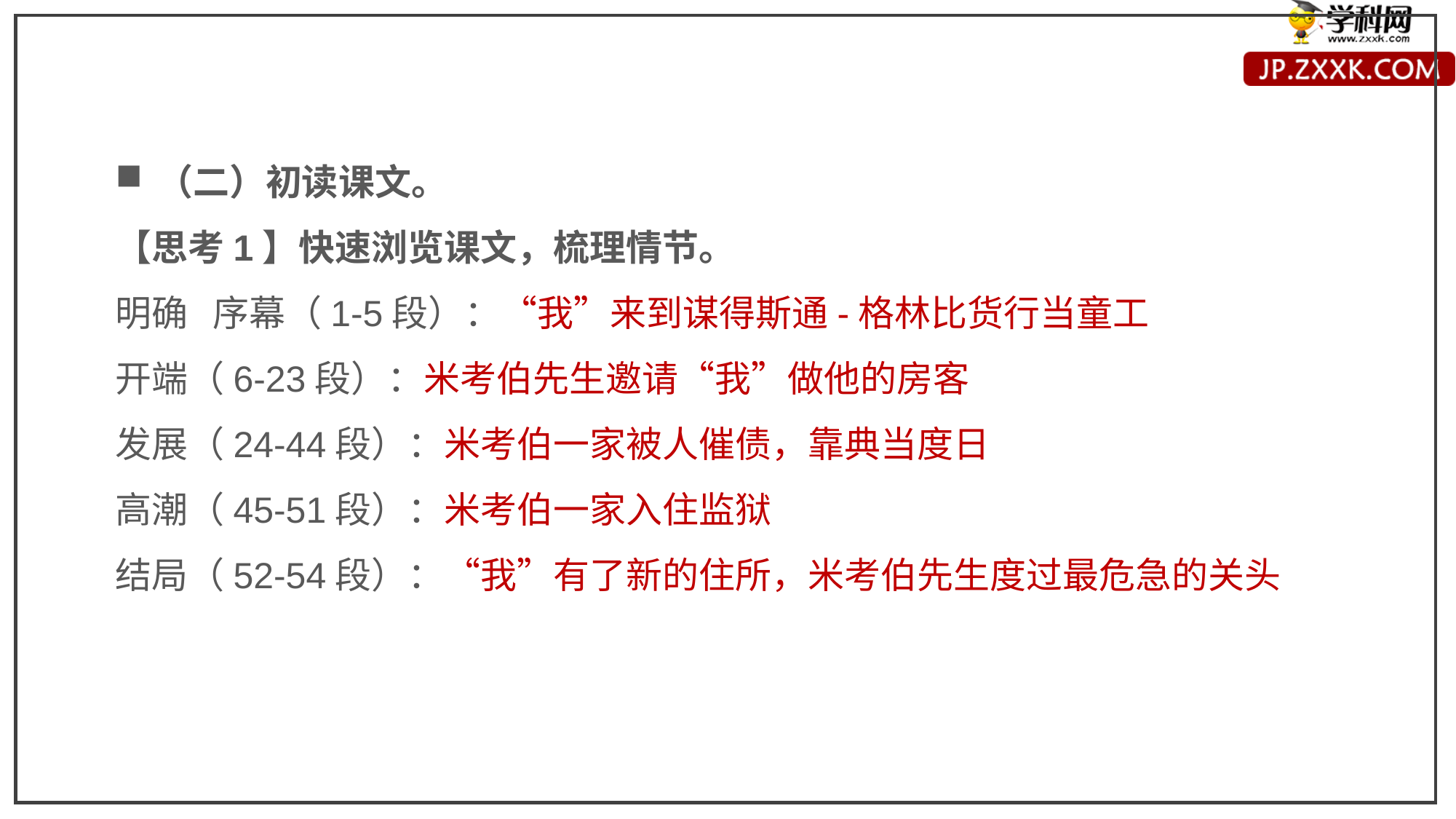

（二）初读课文。
【思考1】快速浏览课文，梳理情节。
明确   序幕（1-5段）：“我”来到谋得斯通-格林比货行当童工
开端（6-23段）：米考伯先生邀请“我”做他的房客
发展（24-44段）：米考伯一家被人催债，靠典当度日
高潮（45-51段）：米考伯一家入住监狱
结局（52-54段）：“我”有了新的住所，米考伯先生度过最危急的关头